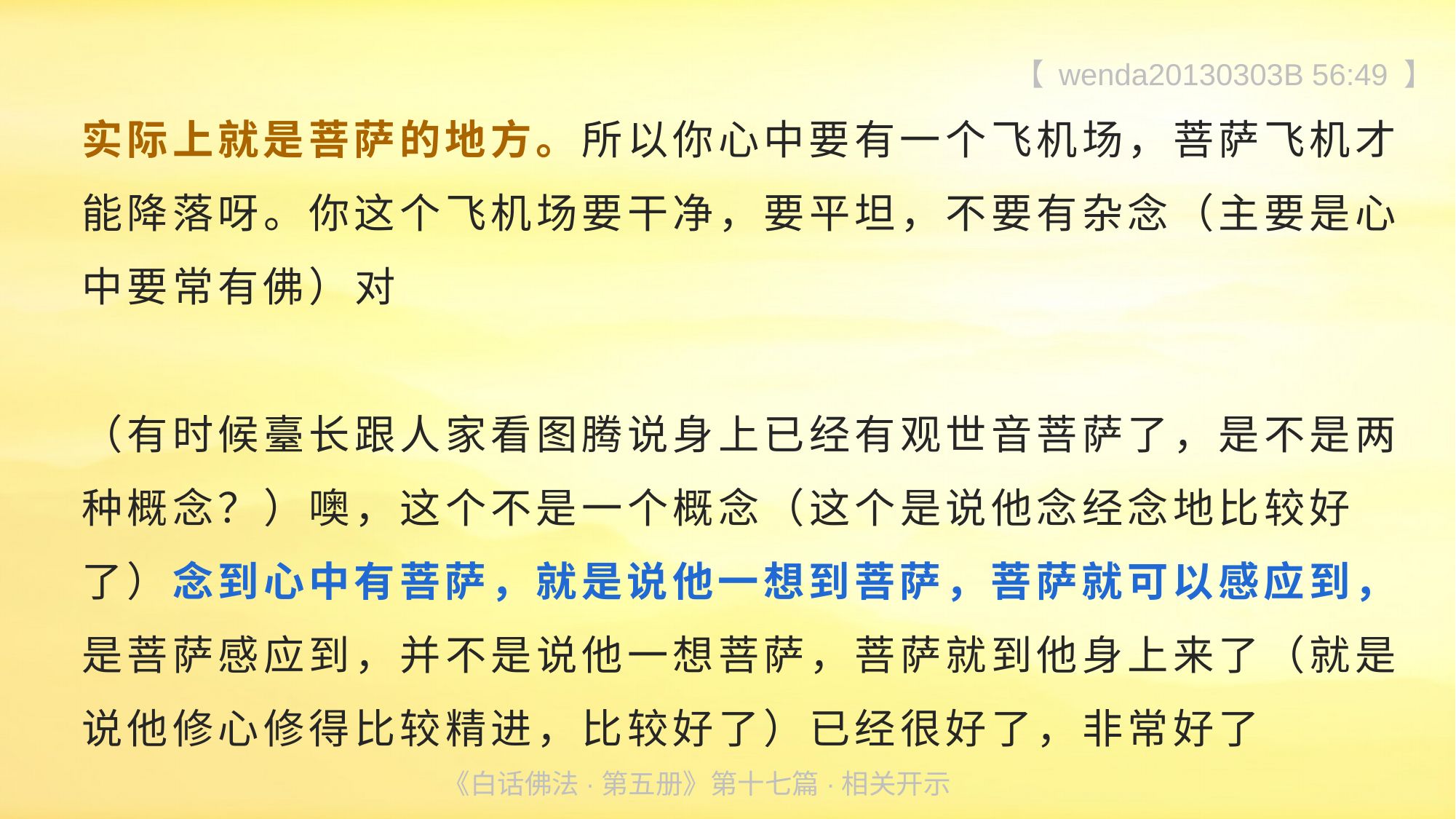

【 wenda20130303B 56:49 】
实际上就是菩萨的地方。所以你心中要有一个飞机场，菩萨飞机才能降落呀。你这个飞机场要干净，要平坦，不要有杂念（主要是心中要常有佛）对

（有时候臺长跟人家看图腾说身上已经有观世音菩萨了，是不是两种概念？）噢，这个不是一个概念（这个是说他念经念地比较好了）念到心中有菩萨，就是说他一想到菩萨，菩萨就可以感应到，是菩萨感应到，并不是说他一想菩萨，菩萨就到他身上来了（就是说他修心修得比较精进，比较好了）已经很好了，非常好了
《白话佛法·第五册》第十七篇·相关开示